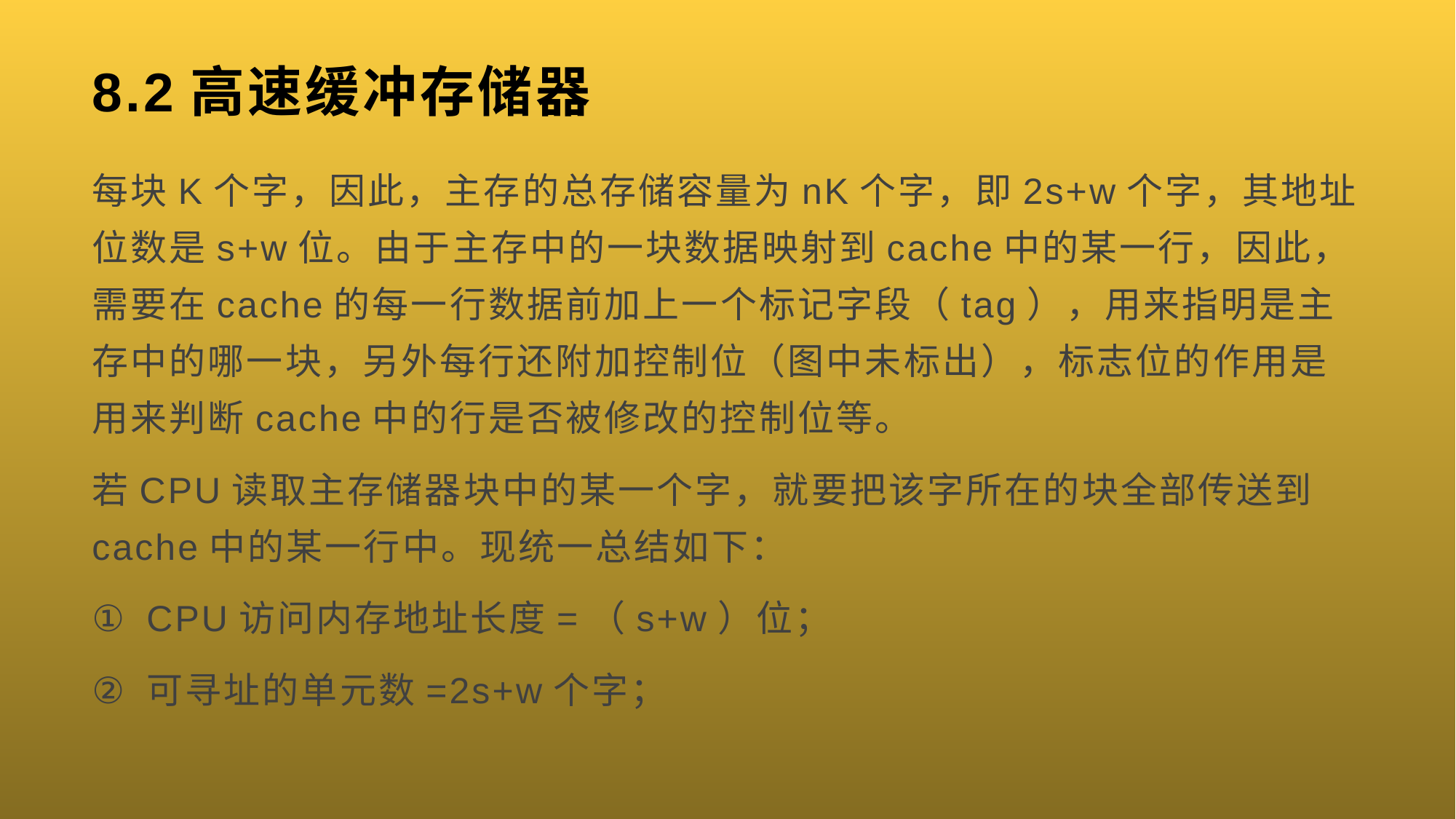

# 8.2高速缓冲存储器
每块K个字，因此，主存的总存储容量为nK个字，即2s+w个字，其地址位数是s+w位。由于主存中的一块数据映射到cache中的某一行，因此，需要在cache的每一行数据前加上一个标记字段（tag），用来指明是主存中的哪一块，另外每行还附加控制位（图中未标出），标志位的作用是用来判断cache中的行是否被修改的控制位等。
若CPU读取主存储器块中的某一个字，就要把该字所在的块全部传送到cache中的某一行中。现统一总结如下：
CPU访问内存地址长度=（s+w）位；
可寻址的单元数=2s+w个字；